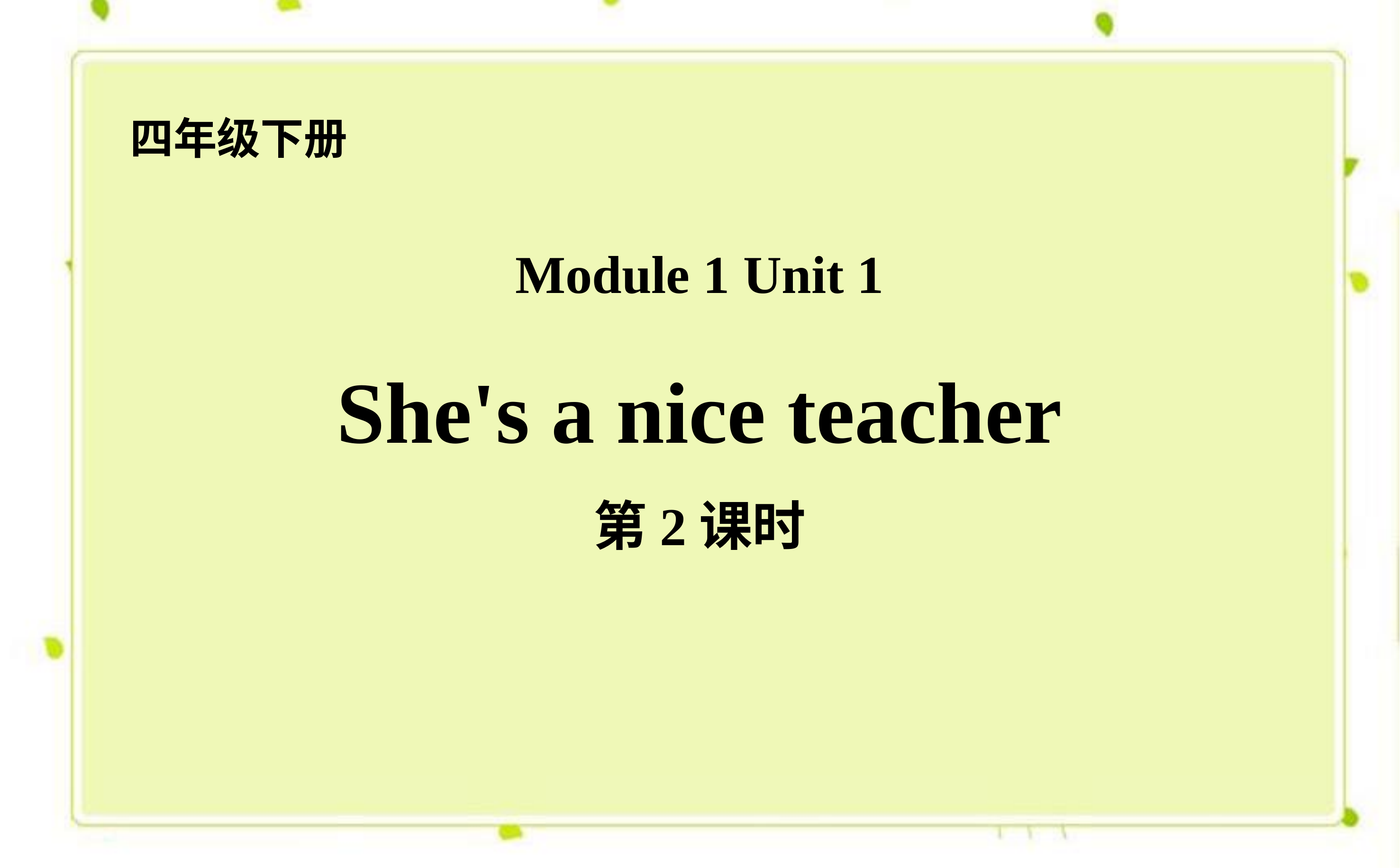

四年级下册
Module 1 Unit 1
She's a nice teacher
第2课时